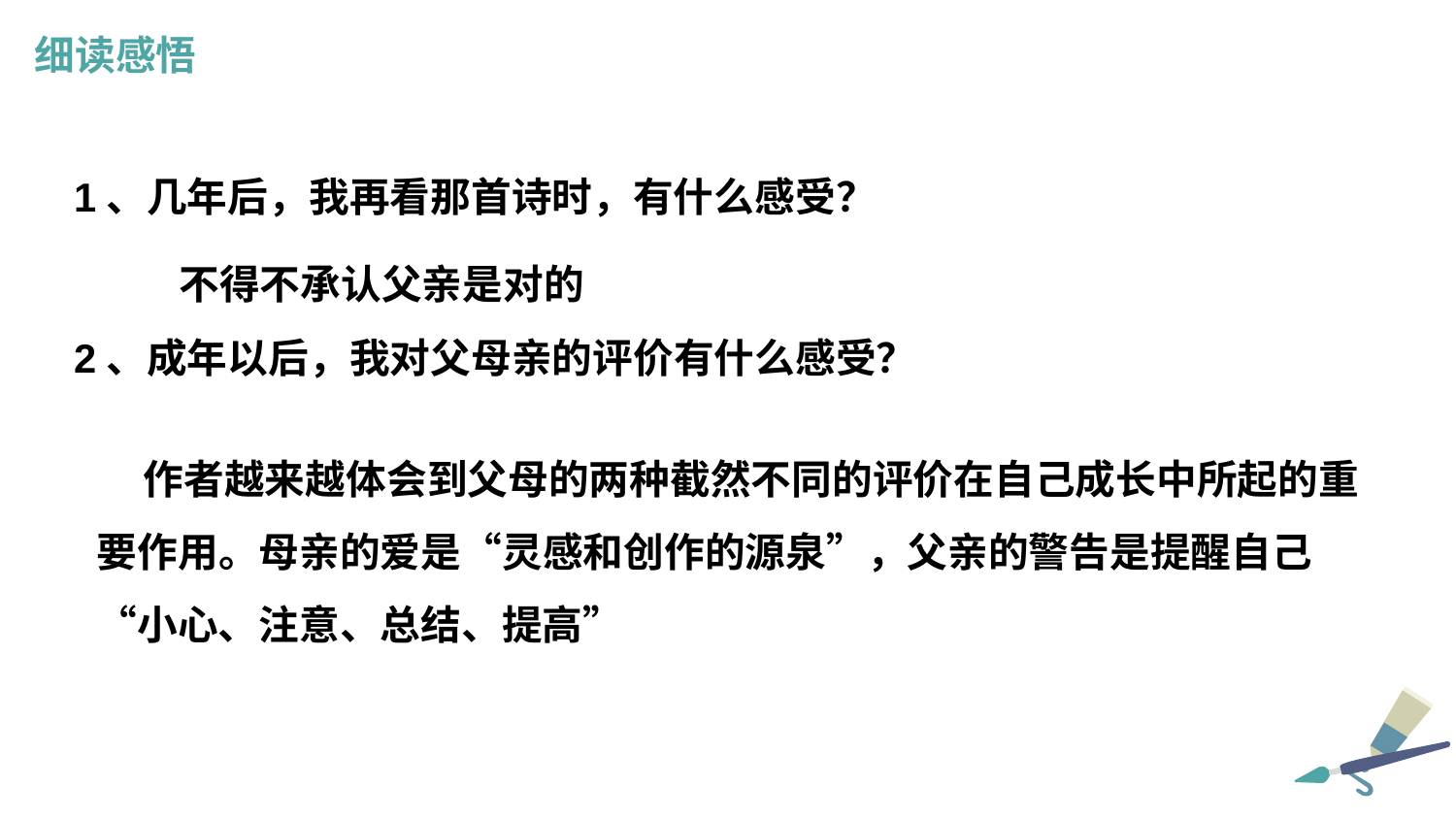

细读感悟
1、几年后，我再看那首诗时，有什么感受？
不得不承认父亲是对的
2、成年以后，我对父母亲的评价有什么感受？
    作者越来越体会到父母的两种截然不同的评价在自己成长中所起的重要作用。母亲的爱是“灵感和创作的源泉”，父亲的警告是提醒自己“小心、注意、总结、提高”